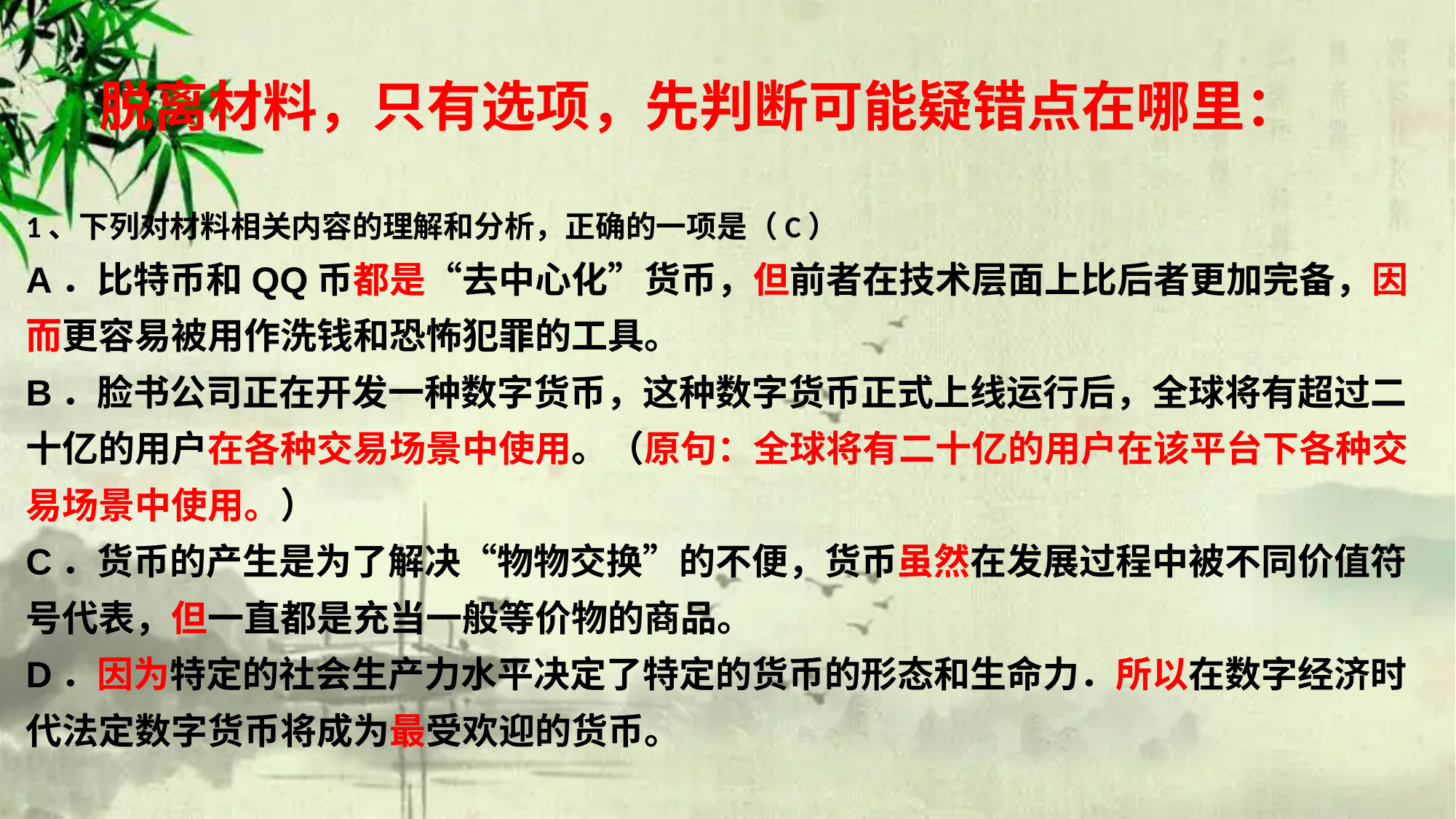

脱离材料，只有选项，先判断可能疑错点在哪里：
1、下列对材料相关内容的理解和分析，正确的一项是（C）
A．比特币和QQ币都是“去中心化”货币，但前者在技术层面上比后者更加完备，因而更容易被用作洗钱和恐怖犯罪的工具。
B．脸书公司正在开发一种数字货币，这种数字货币正式上线运行后，全球将有超过二十亿的用户在各种交易场景中使用。（原句：全球将有二十亿的用户在该平台下各种交易场景中使用。）
C．货币的产生是为了解决“物物交换”的不便，货币虽然在发展过程中被不同价值符号代表，但一直都是充当一般等价物的商品。
D．因为特定的社会生产力水平决定了特定的货币的形态和生命力．所以在数字经济时代法定数字货币将成为最受欢迎的货币。